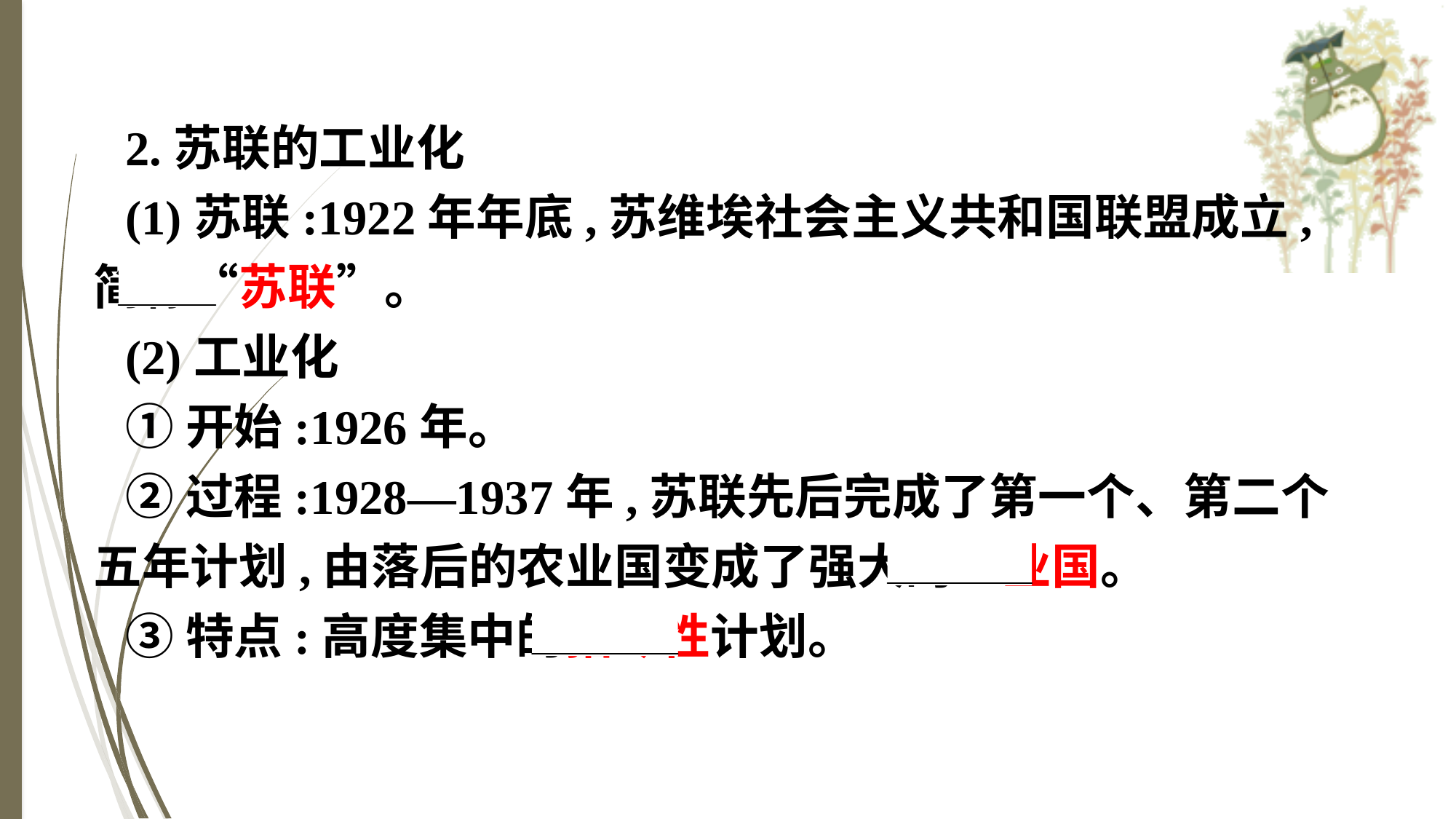

2.苏联的工业化
(1)苏联:1922年年底,苏维埃社会主义共和国联盟成立,简称“苏联”。
(2)工业化
①开始:1926年。
②过程:1928—1937年,苏联先后完成了第一个、第二个五年计划,由落后的农业国变成了强大的工业国。
③特点:高度集中的指令性计划。